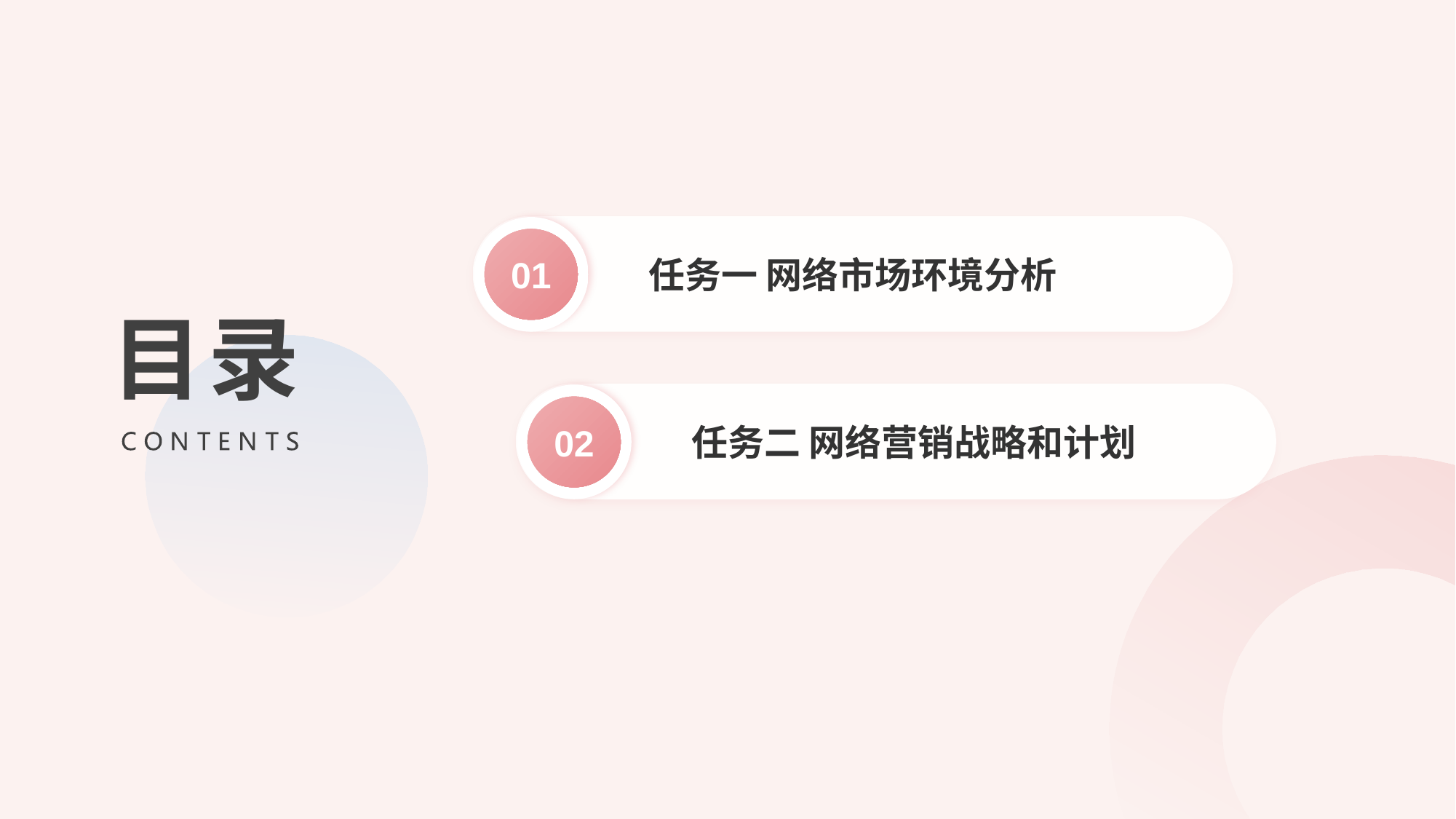

目录

任务一 网络市场环境分析

01

任务二 网络营销战略和计划

02